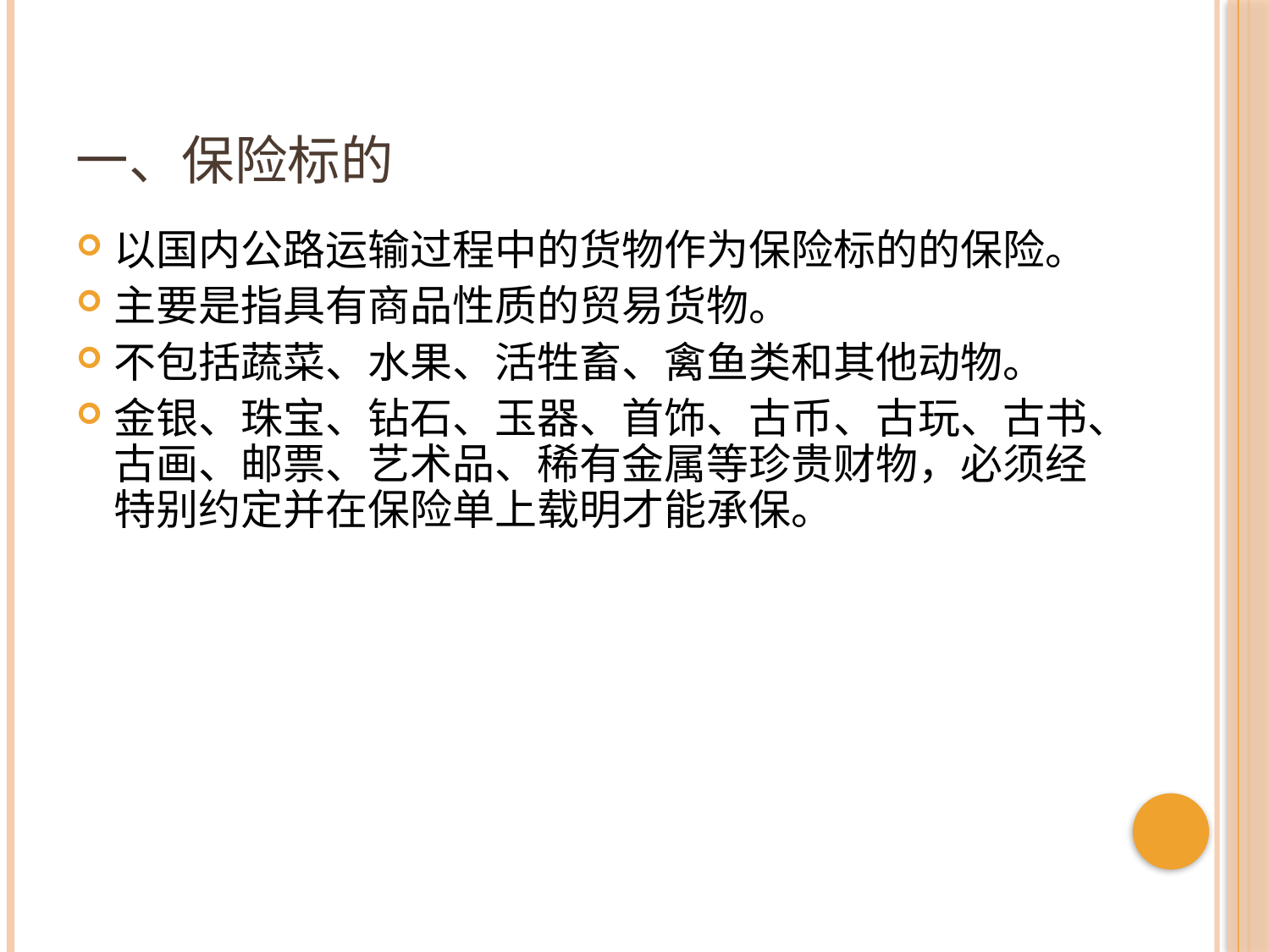

# 一、保险标的
以国内公路运输过程中的货物作为保险标的的保险。
主要是指具有商品性质的贸易货物。
不包括蔬菜、水果、活牲畜、禽鱼类和其他动物。
金银、珠宝、钻石、玉器、首饰、古币、古玩、古书、古画、邮票、艺术品、稀有金属等珍贵财物，必须经特别约定并在保险单上载明才能承保。